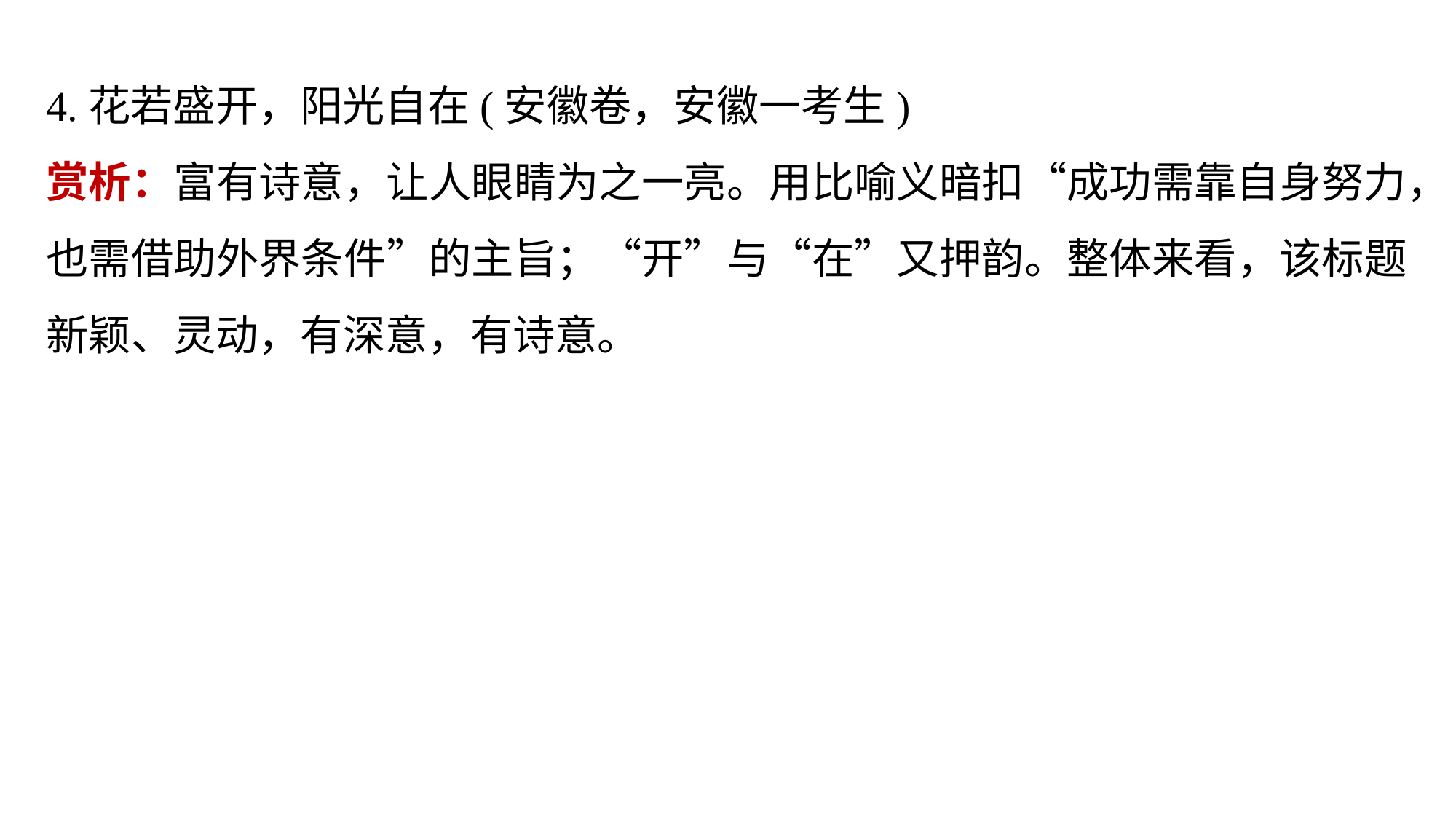

4.花若盛开，阳光自在(安徽卷，安徽一考生)
赏析：富有诗意，让人眼睛为之一亮。用比喻义暗扣“成功需靠自身努力，也需借助外界条件”的主旨；“开”与“在”又押韵。整体来看，该标题新颖、灵动，有深意，有诗意。